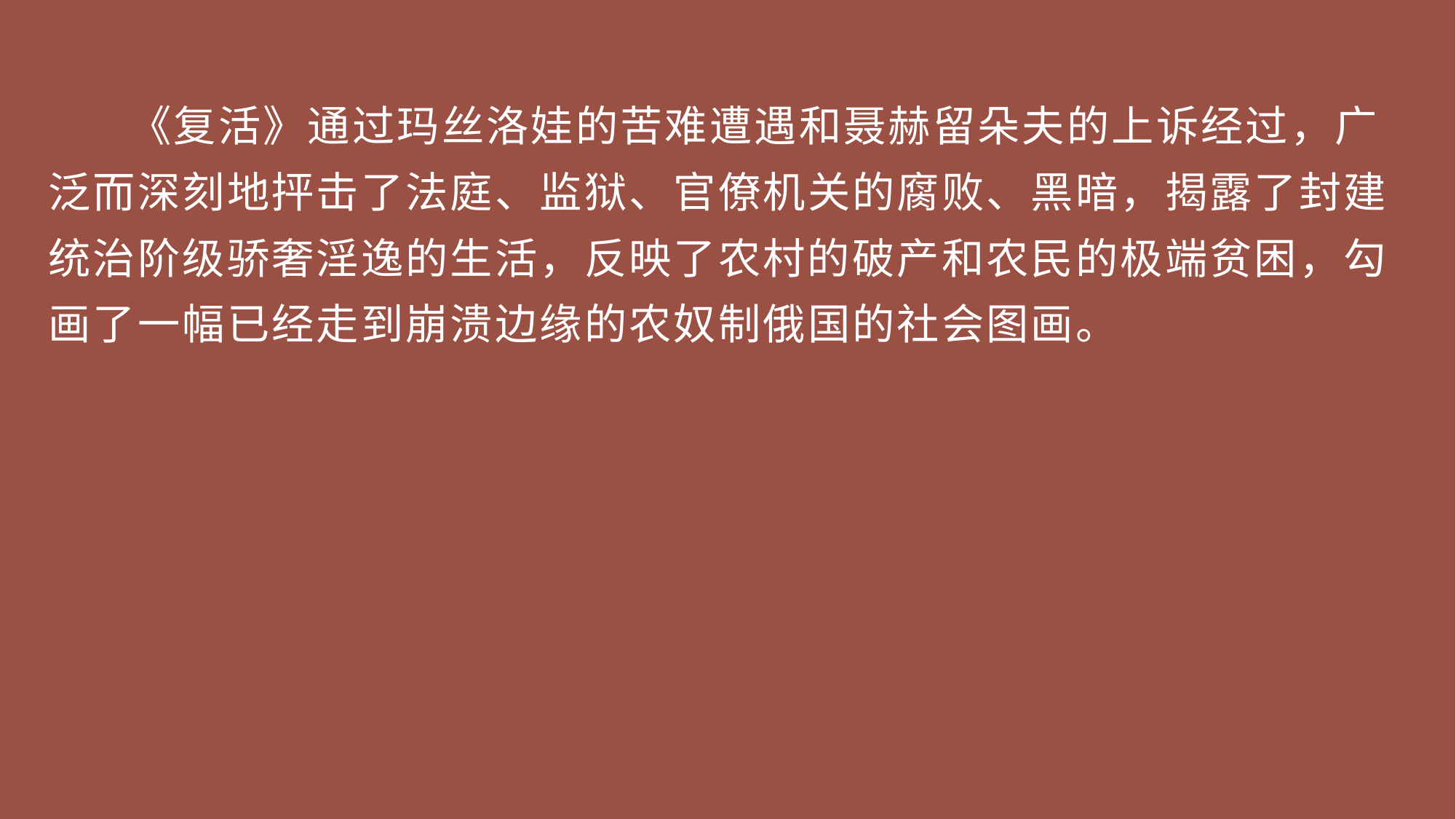

《复活》通过玛丝洛娃的苦难遭遇和聂赫留朵夫的上诉经过，广泛而深刻地抨击了法庭、监狱、官僚机关的腐败、黑暗，揭露了封建统治阶级骄奢淫逸的生活，反映了农村的破产和农民的极端贫困，勾画了一幅已经走到崩溃边缘的农奴制俄国的社会图画。